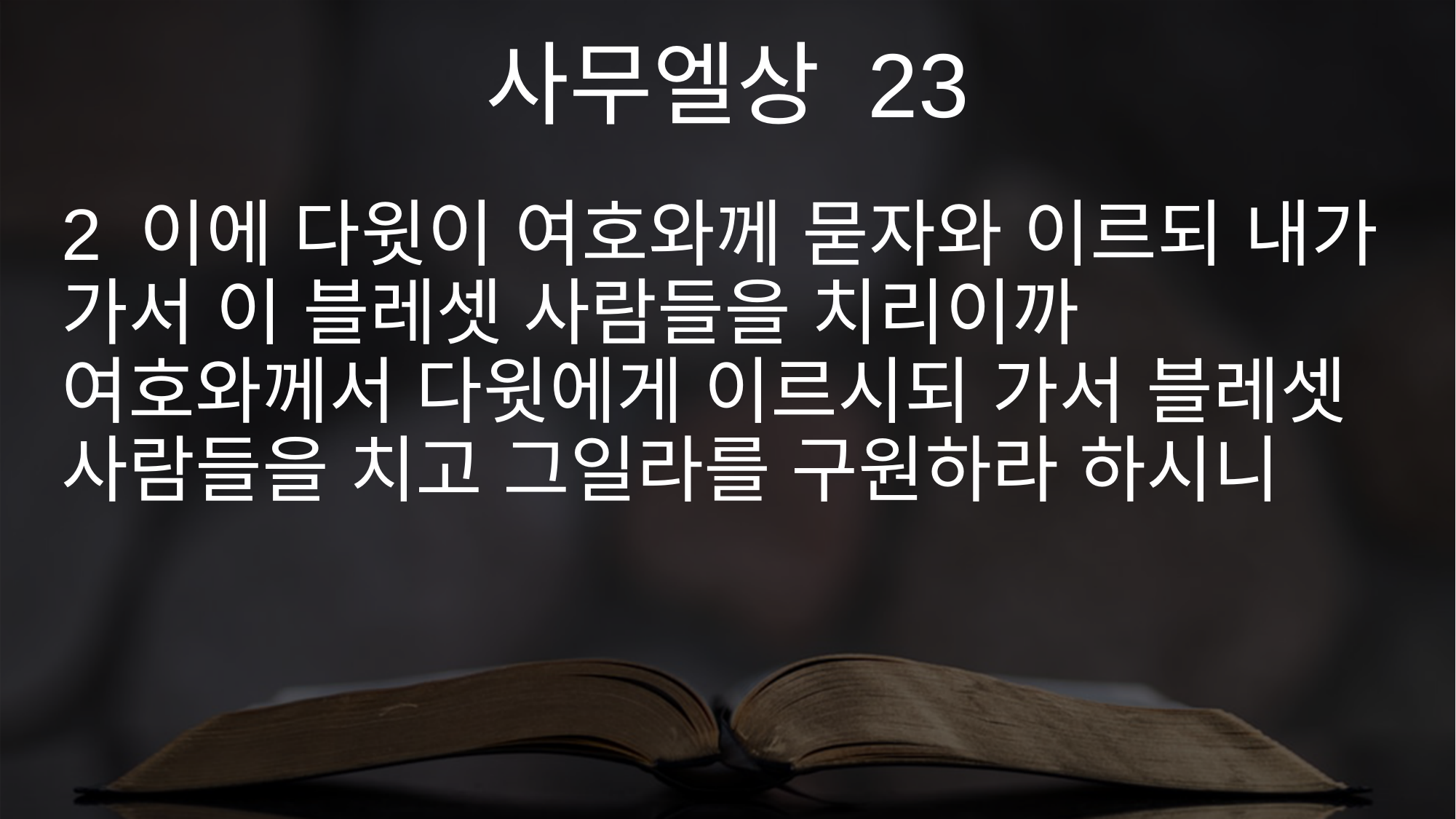

사무엘상 23
2 이에 다윗이 여호와께 묻자와 이르되 내가 가서 이 블레셋 사람들을 치리이까 여호와께서 다윗에게 이르시되 가서 블레셋 사람들을 치고 그일라를 구원하라 하시니